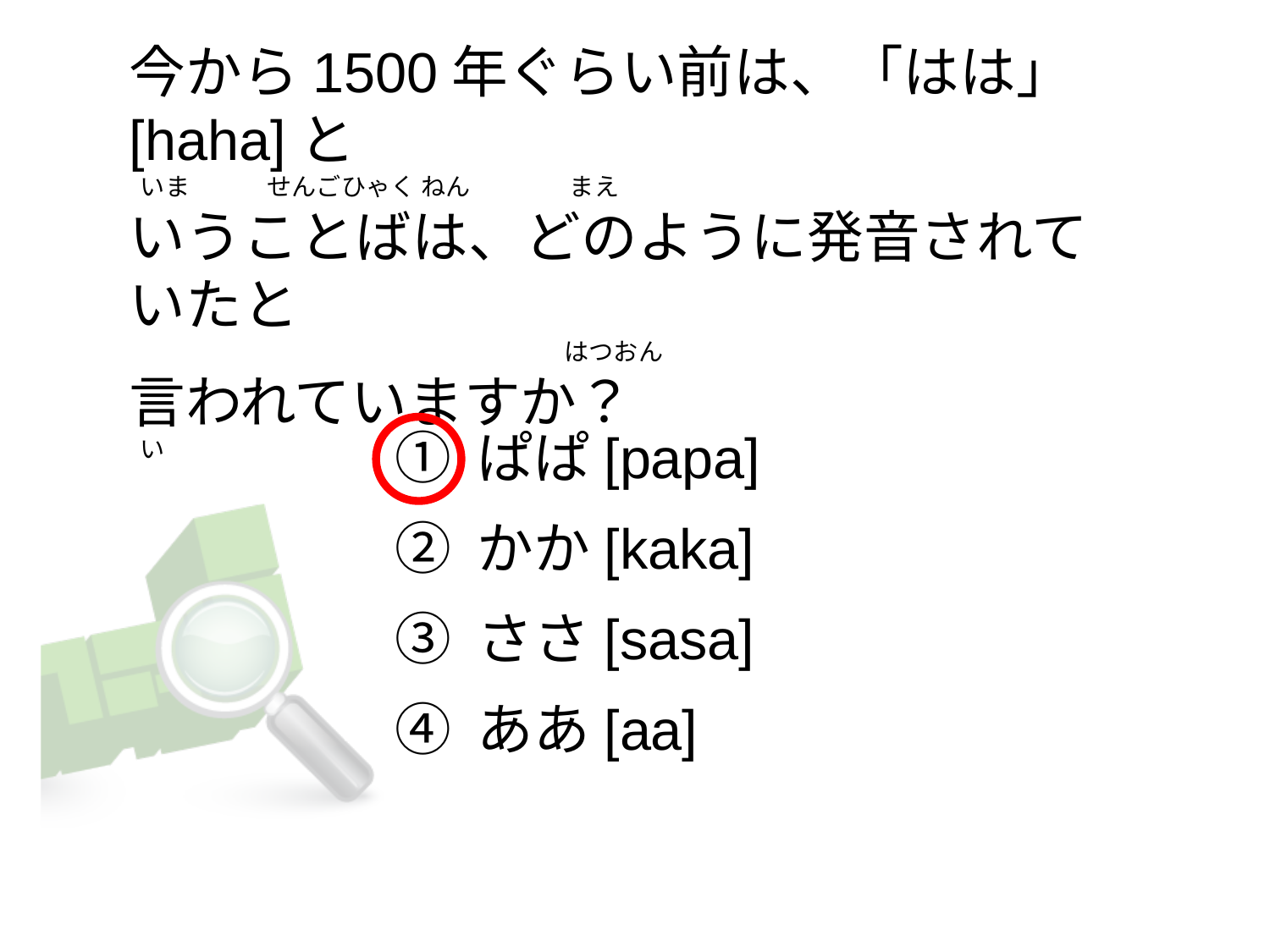

# 今から1500年ぐらい前は、「はは」[haha]と   いま              せんごひゃく ねん                  まえ  いうことばは、どのように発音されていたと                                                                                はつおん 言われていますか？   い
① ぱぱ[papa]
② かか[kaka]
③ ささ[sasa]
④ ああ[aa]